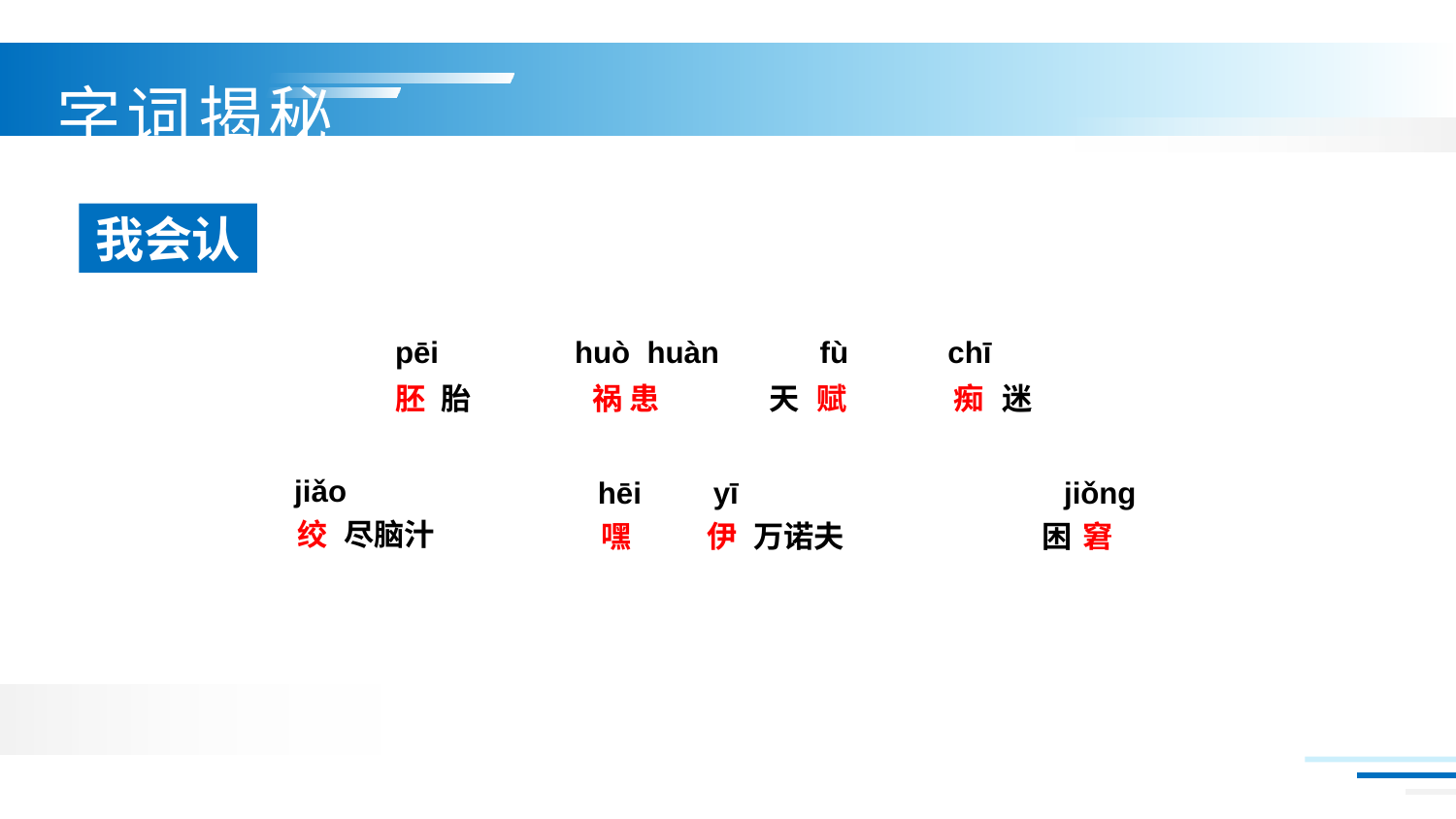

我会认
pēi
huò  huàn
fù
chī
胚
胎
祸 患
天
赋
痴
迷
jiǎo
hēi
yī
jiǒng
绞
尽脑汁
嘿
伊
万诺夫
困
窘